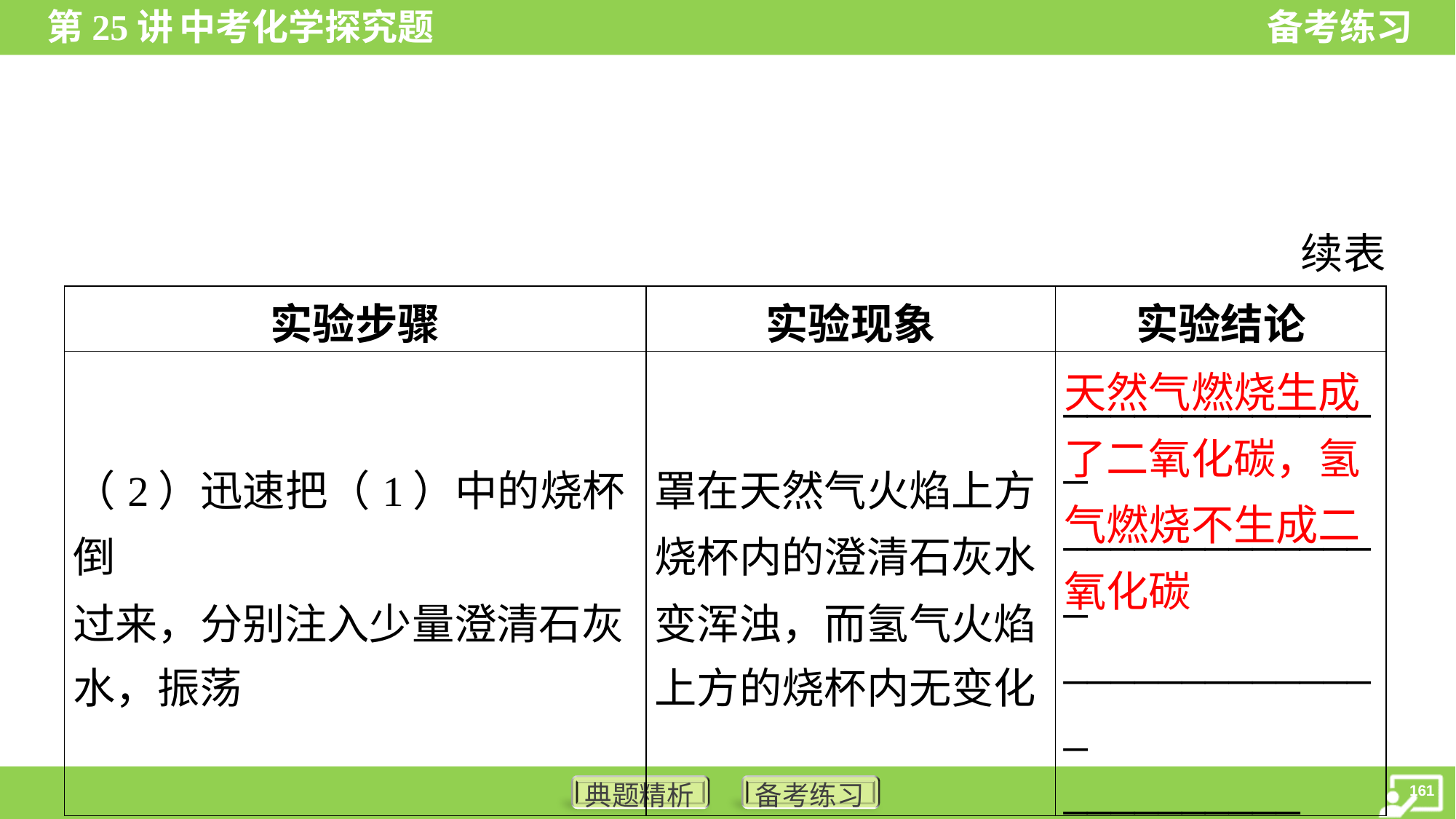

续表
| 实验步骤 | 实验现象 | 实验结论 |
| --- | --- | --- |
| （2）迅速把（1）中的烧杯倒 过来，分别注入少量澄清石灰 水，振荡 | 罩在天然气火焰上方 烧杯内的澄清石灰水 变浑浊，而氢气火焰 上方的烧杯内无变化 | \_\_\_\_\_\_\_\_\_\_\_\_\_\_ \_\_\_\_\_\_\_\_\_\_\_\_\_\_ \_\_\_\_\_\_\_\_\_\_\_\_\_\_ \_\_\_\_\_\_\_\_\_\_ |
天然气燃烧生成了二氧化碳，氢气燃烧不生成二氧化碳